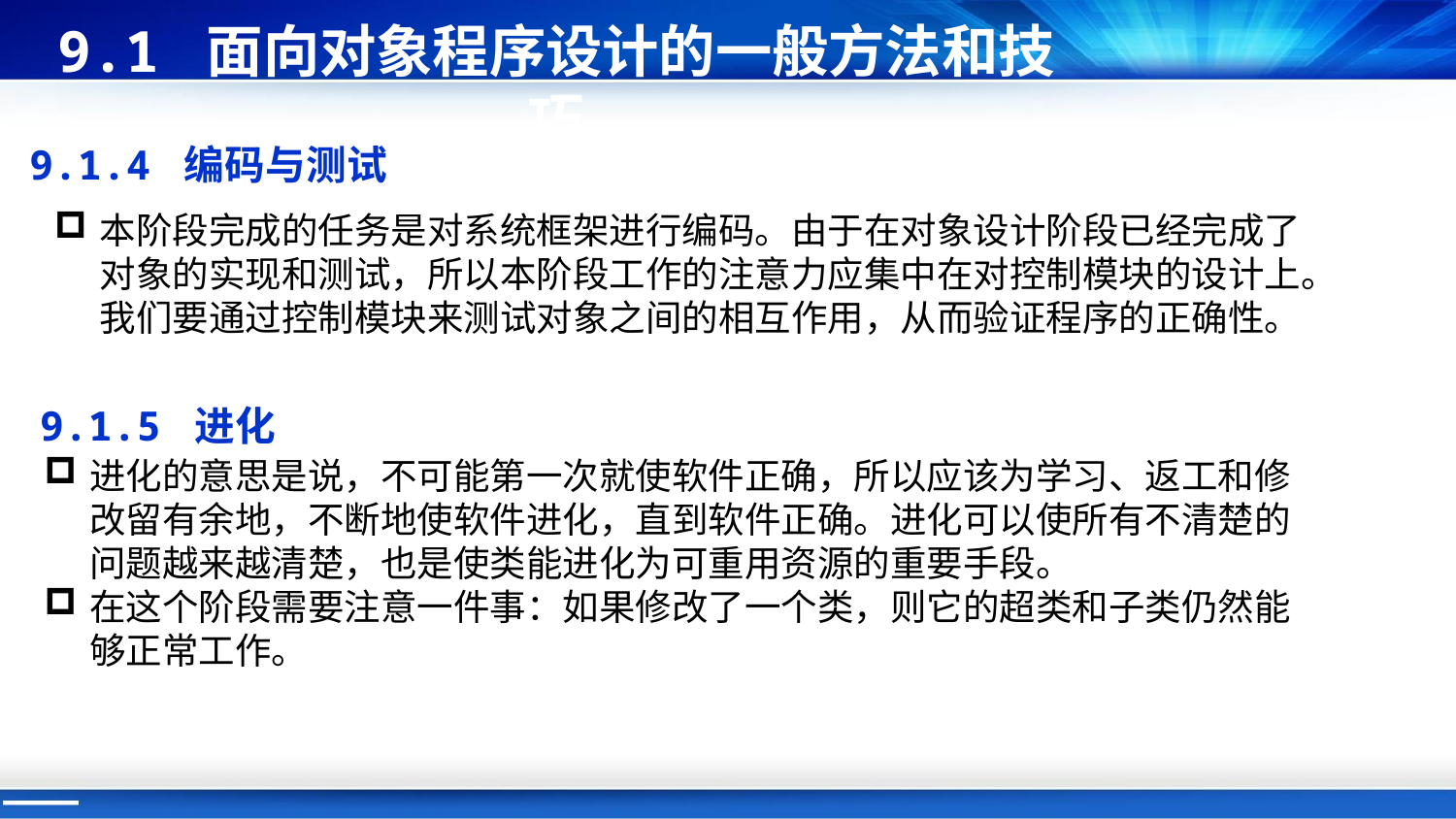

9.1 面向对象程序设计的一般方法和技巧
9.1.4 编码与测试
本阶段完成的任务是对系统框架进行编码。由于在对象设计阶段已经完成了对象的实现和测试，所以本阶段工作的注意力应集中在对控制模块的设计上。我们要通过控制模块来测试对象之间的相互作用，从而验证程序的正确性。

9.1.5 进化
进化的意思是说，不可能第一次就使软件正确，所以应该为学习、返工和修改留有余地，不断地使软件进化，直到软件正确。进化可以使所有不清楚的问题越来越清楚，也是使类能进化为可重用资源的重要手段。
在这个阶段需要注意一件事：如果修改了一个类，则它的超类和子类仍然能够正常工作。